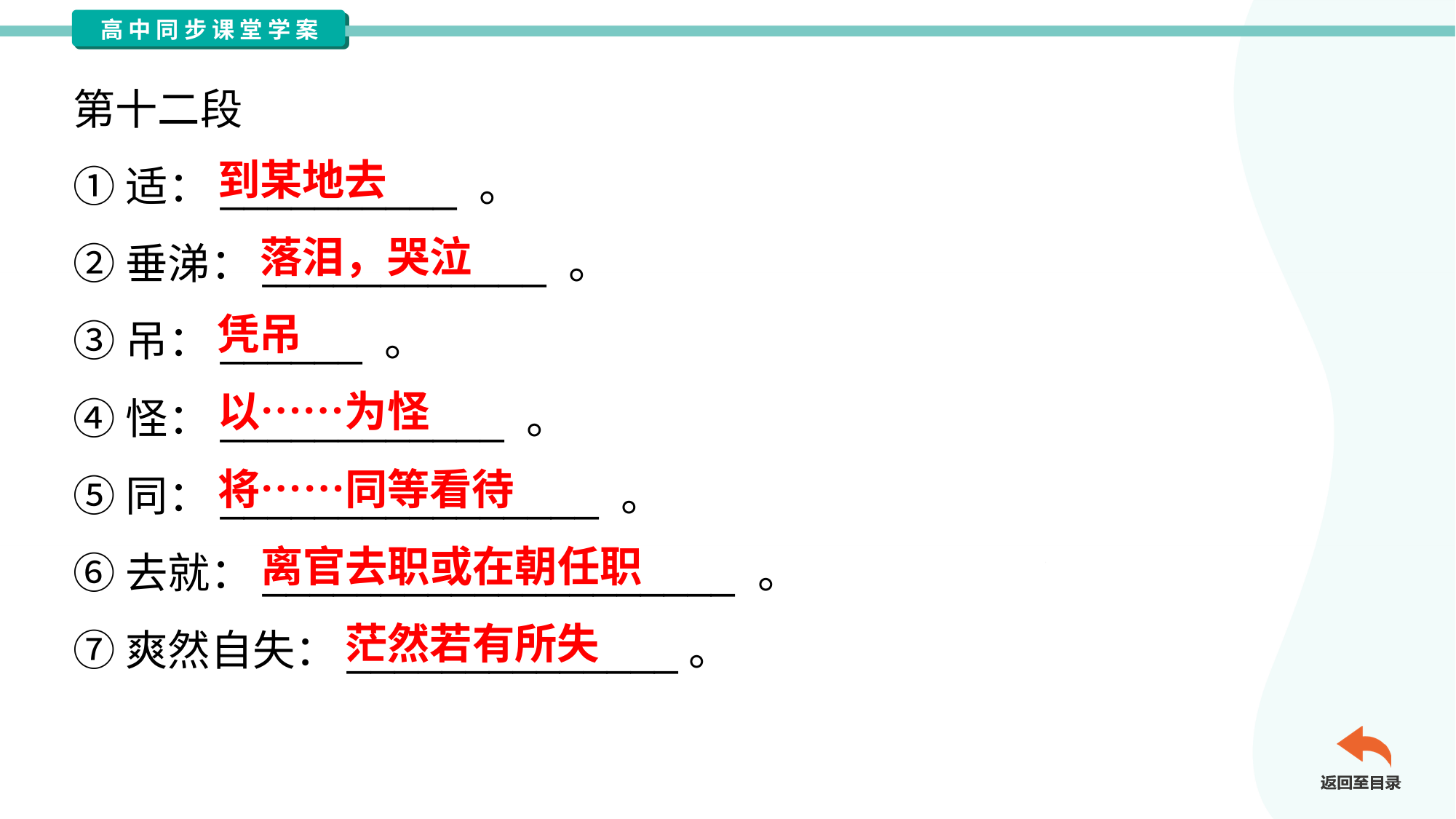

第十二段
①适：__________ 。
②垂涕：____________ 。
③吊：______ 。
④怪：____________ 。
⑤同：________________ 。
⑥去就：____________________ 。
⑦爽然自失：______________。
到某地去
落泪，哭泣
凭吊
以……为怪
将……同等看待
离官去职或在朝任职
茫然若有所失